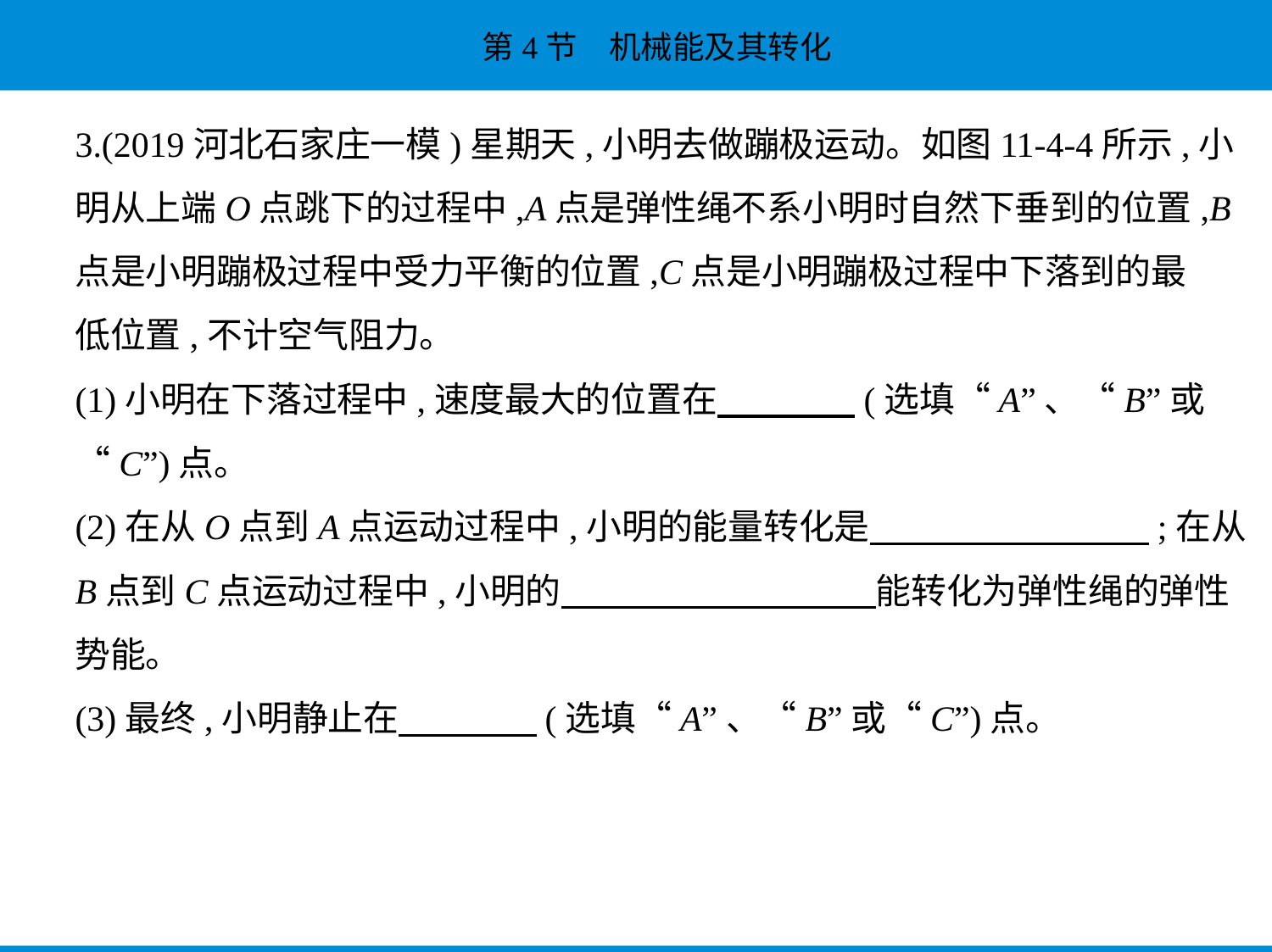

3.(2019河北石家庄一模)星期天,小明去做蹦极运动。如图11-4-4所示,小
明从上端O点跳下的过程中,A点是弹性绳不系小明时自然下垂到的位置,B
点是小明蹦极过程中受力平衡的位置,C点是小明蹦极过程中下落到的最
低位置,不计空气阻力。
(1)小明在下落过程中,速度最大的位置在　　　    (选填“A”、“B”或
“C”)点。
(2)在从O点到A点运动过程中,小明的能量转化是　　　　　　　    ;在从
B点到C点运动过程中,小明的　　　　　　　　    能转化为弹性绳的弹性
势能。
(3)最终,小明静止在　　　    (选填“A”、“B”或“C”)点。